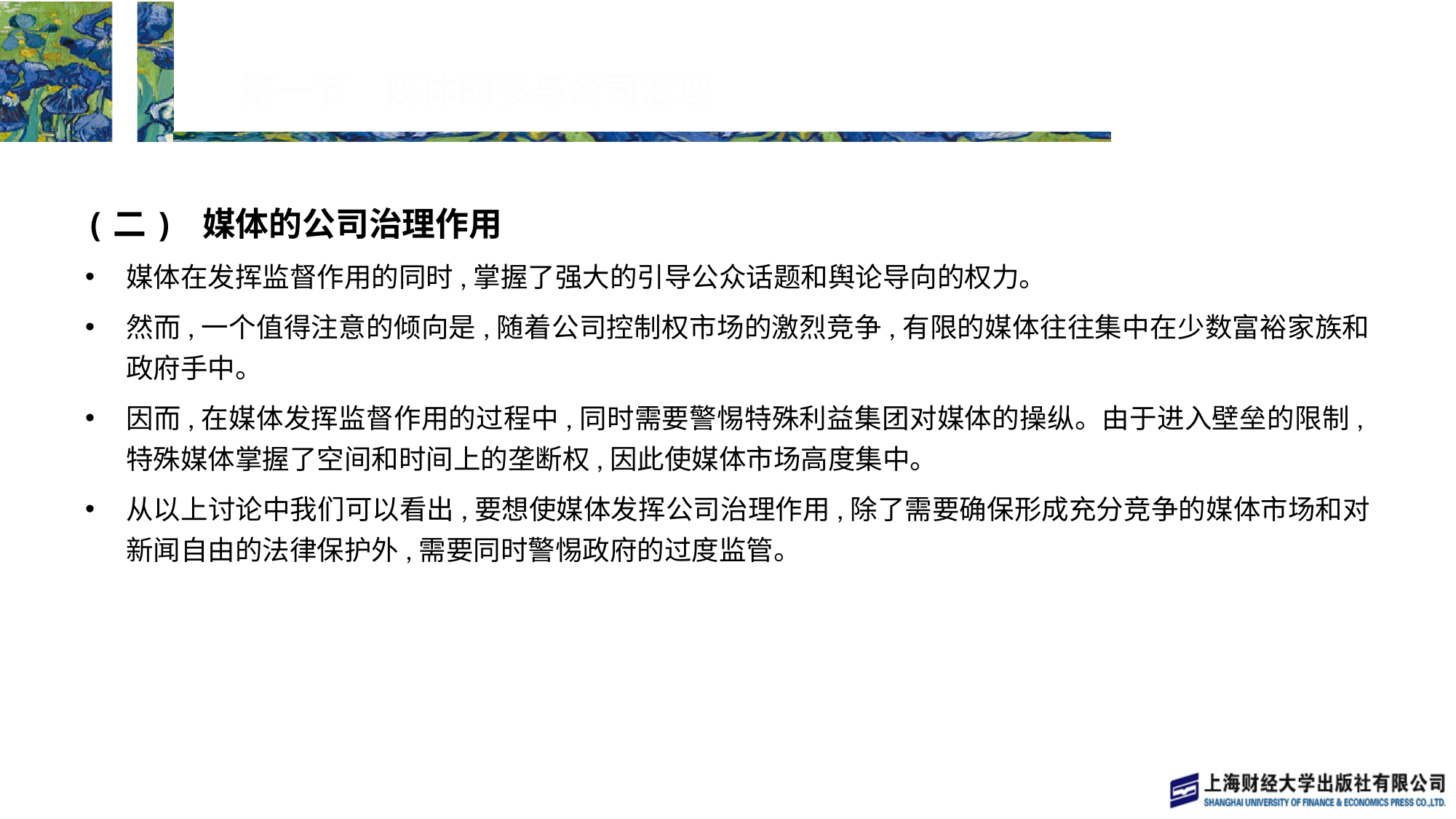

# 第一节　媒体的参与公司治理
(二) 媒体的公司治理作用
媒体在发挥监督作用的同时,掌握了强大的引导公众话题和舆论导向的权力。
然而,一个值得注意的倾向是,随着公司控制权市场的激烈竞争,有限的媒体往往集中在少数富裕家族和政府手中。
因而,在媒体发挥监督作用的过程中,同时需要警惕特殊利益集团对媒体的操纵。由于进入壁垒的限制,特殊媒体掌握了空间和时间上的垄断权,因此使媒体市场高度集中。
从以上讨论中我们可以看出,要想使媒体发挥公司治理作用,除了需要确保形成充分竞争的媒体市场和对新闻自由的法律保护外,需要同时警惕政府的过度监管。